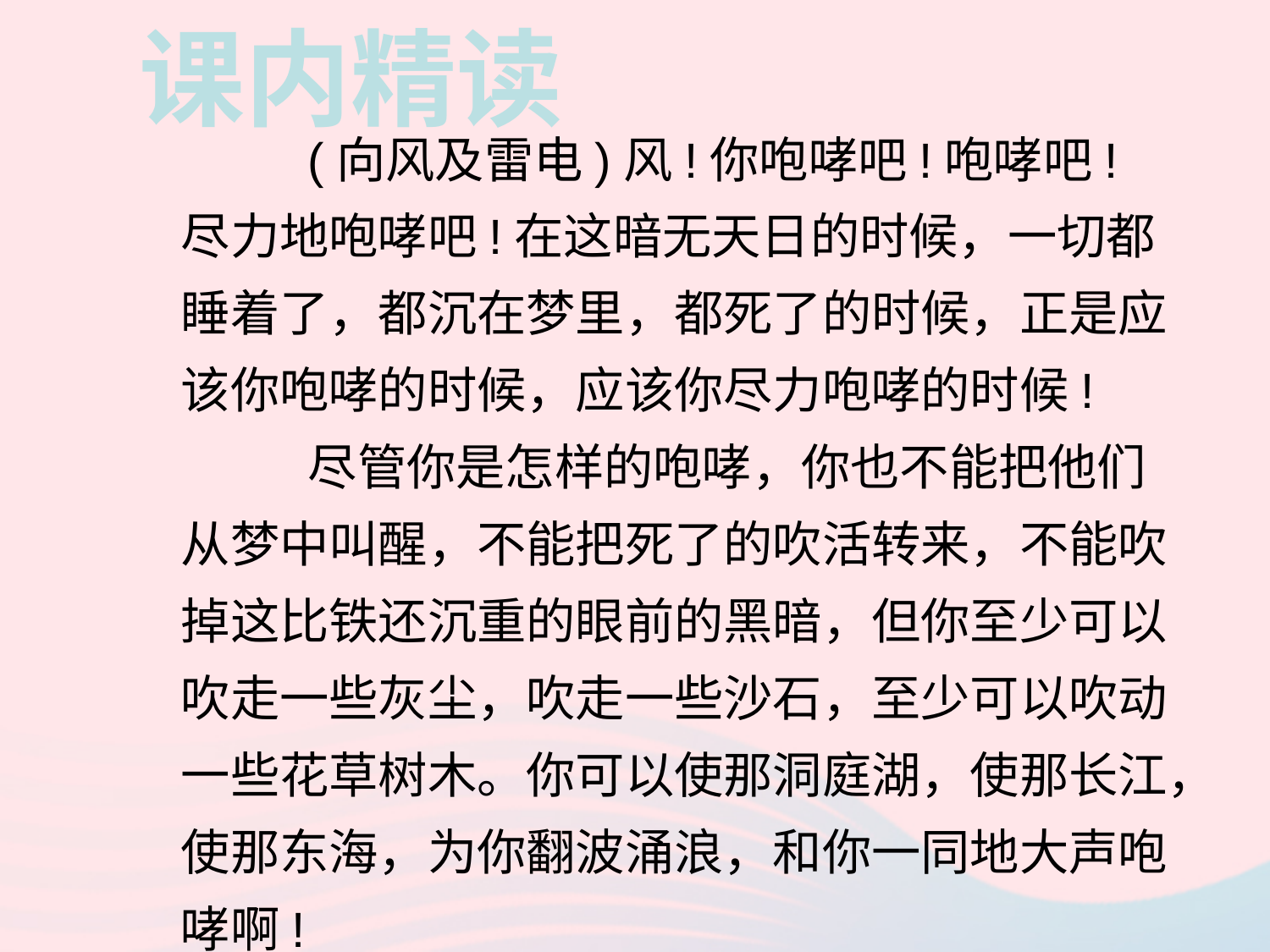

课内精读
	(向风及雷电)风!你咆哮吧!咆哮吧!尽力地咆哮吧!在这暗无天日的时候，一切都睡着了，都沉在梦里，都死了的时候，正是应该你咆哮的时候，应该你尽力咆哮的时候!
	尽管你是怎样的咆哮，你也不能把他们从梦中叫醒，不能把死了的吹活转来，不能吹掉这比铁还沉重的眼前的黑暗，但你至少可以吹走一些灰尘，吹走一些沙石，至少可以吹动一些花草树木。你可以使那洞庭湖，使那长江，使那东海，为你翻波涌浪，和你一同地大声咆哮啊!